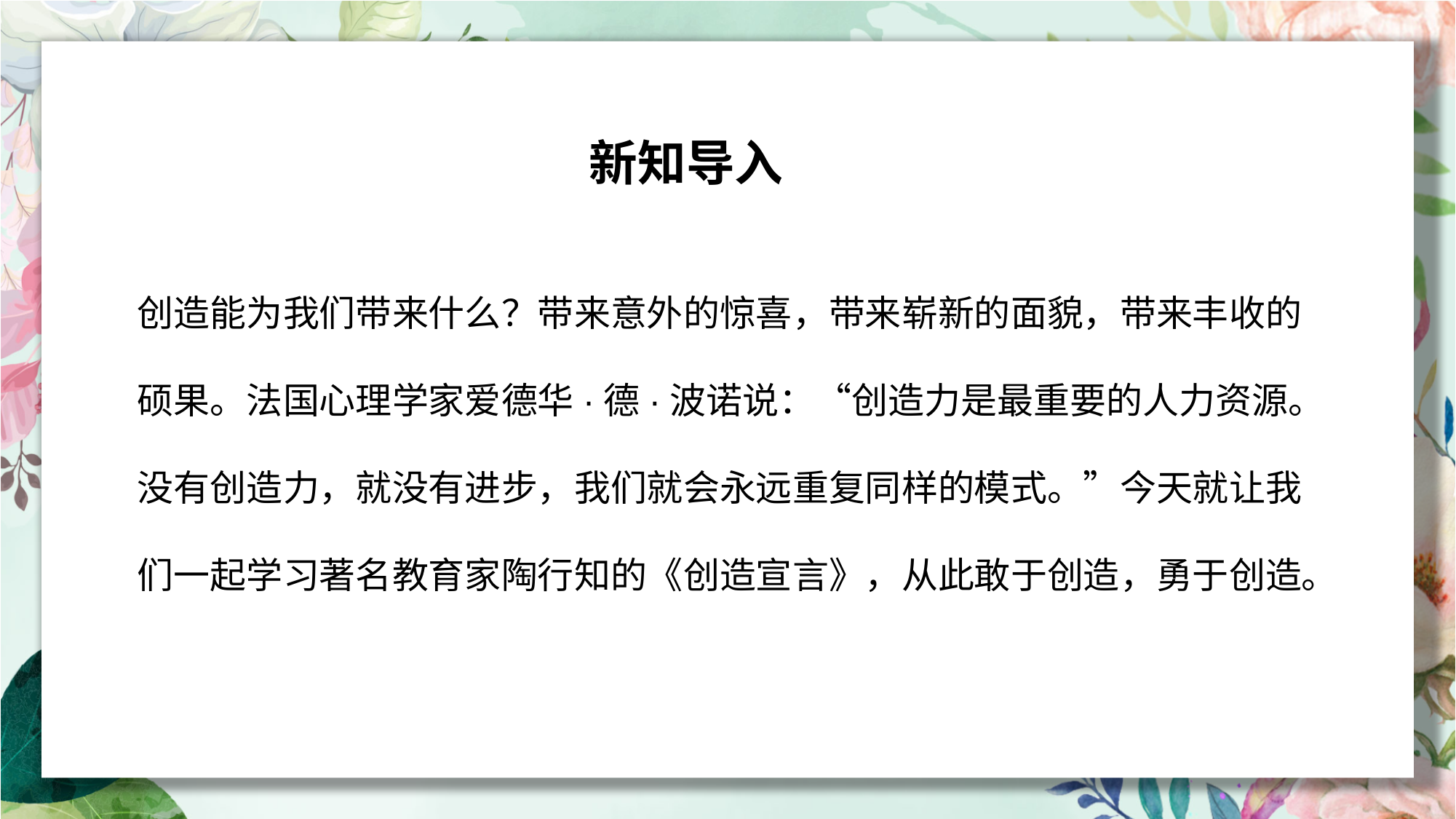

新知导入
创造能为我们带来什么？带来意外的惊喜，带来崭新的面貌，带来丰收的硕果。法国心理学家爱德华·德·波诺说：“创造力是最重要的人力资源。没有创造力，就没有进步，我们就会永远重复同样的模式。”今天就让我们一起学习著名教育家陶行知的《创造宣言》，从此敢于创造，勇于创造。